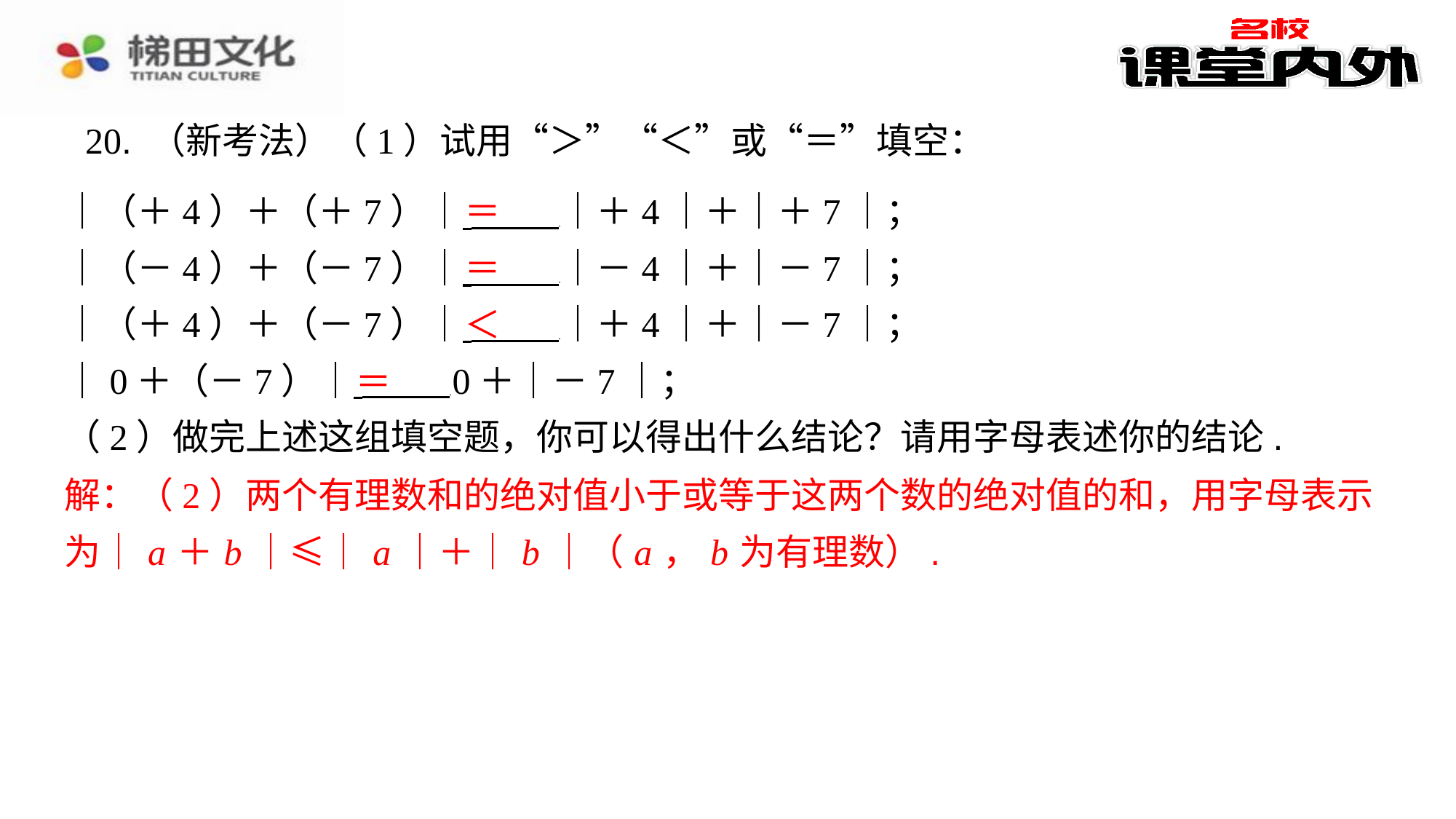

20. （新考法）（1）试用“＞”“＜”或“＝”填空：
＝
｜（＋4）＋（＋7）｜               ｜＋4｜＋｜＋7｜；
｜（－4）＋（－7）｜               ｜－4｜＋｜－7｜；
｜（＋4）＋（－7）｜               ｜＋4｜＋｜－7｜；
｜0＋（－7）｜               0＋｜－7｜；
（2）做完上述这组填空题，你可以得出什么结论？请用字母表述你的结论.
解：（2）两个有理数和的绝对值小于或等于这两个数的绝对值的和，用字母表示
为｜ a ＋ b ｜≤｜ a ｜＋｜ b ｜（ a ， b 为有理数）.
＝
＜
＝
解：（2）两个有理数和的绝对值小于或等于这两个数的绝对值的和，用字母表示
为｜ a ＋ b ｜≤｜ a ｜＋｜ b ｜（ a ， b 为有理数）.